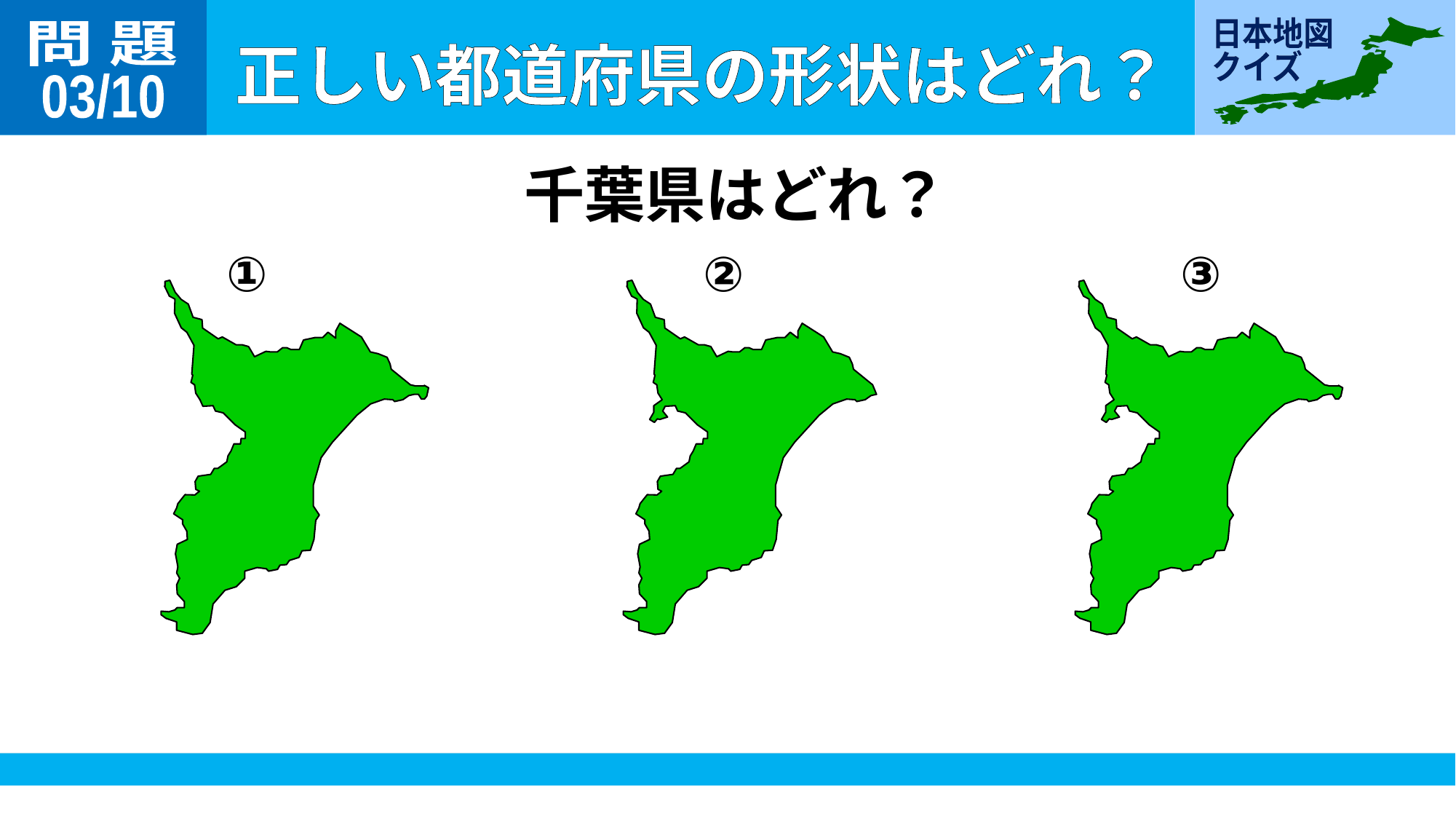

問 題
03/10
千葉県はどれ？
①
②
③